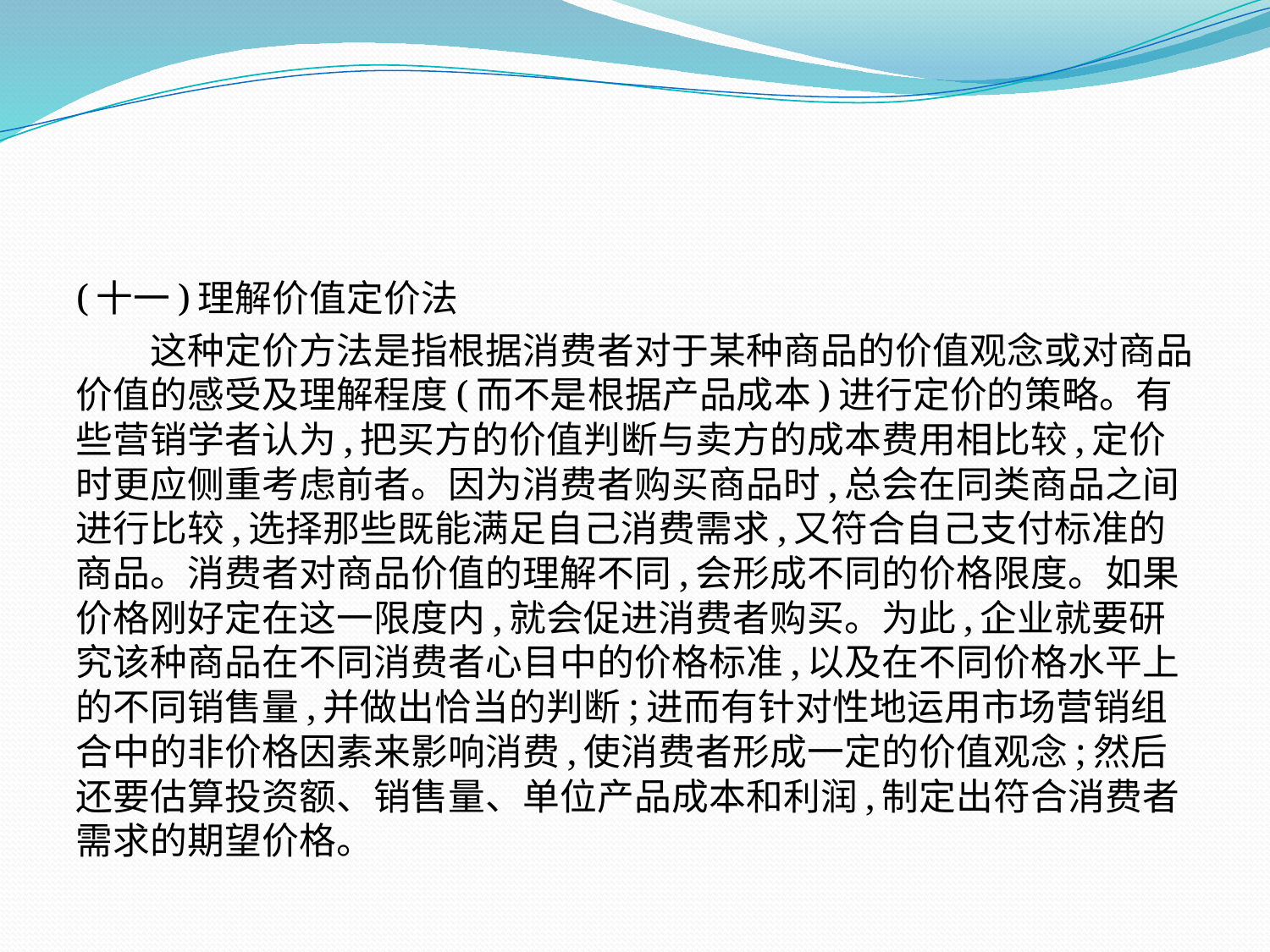

#
(十一)理解价值定价法
　　这种定价方法是指根据消费者对于某种商品的价值观念或对商品价值的感受及理解程度(而不是根据产品成本)进行定价的策略。有些营销学者认为,把买方的价值判断与卖方的成本费用相比较,定价时更应侧重考虑前者。因为消费者购买商品时,总会在同类商品之间进行比较,选择那些既能满足自己消费需求,又符合自己支付标准的商品。消费者对商品价值的理解不同,会形成不同的价格限度。如果价格刚好定在这一限度内,就会促进消费者购买。为此,企业就要研究该种商品在不同消费者心目中的价格标准,以及在不同价格水平上的不同销售量,并做出恰当的判断;进而有针对性地运用市场营销组合中的非价格因素来影响消费,使消费者形成一定的价值观念;然后还要估算投资额、销售量、单位产品成本和利润,制定出符合消费者需求的期望价格。